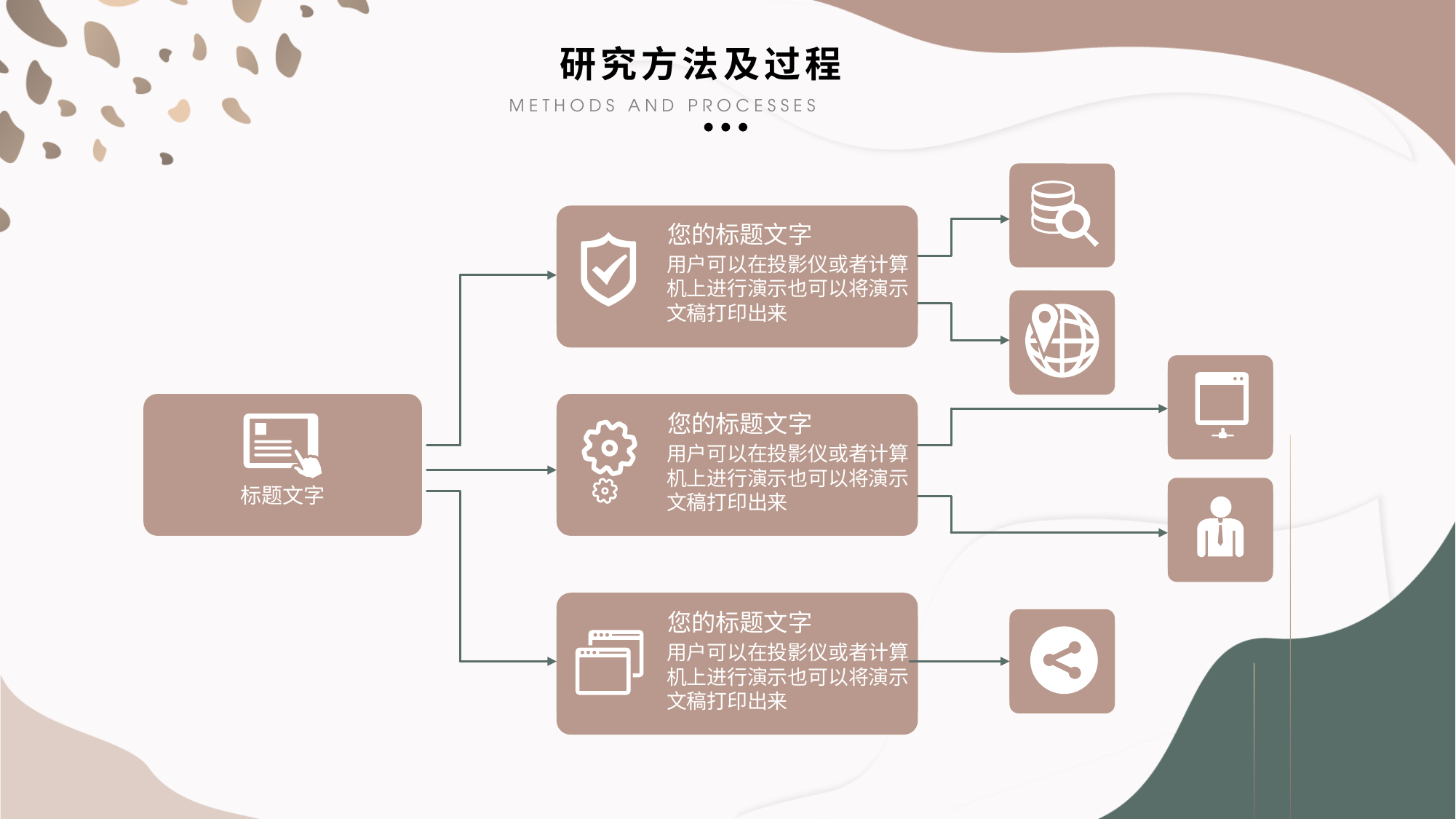

研究方法及过程
METHODS AND PROCESSES

您的标题文字
用户可以在投影仪或者计算机上进行演示也可以将演示文稿打印出来

您的标题文字
用户可以在投影仪或者计算机上进行演示也可以将演示文稿打印出来

标题文字

您的标题文字
用户可以在投影仪或者计算机上进行演示也可以将演示文稿打印出来